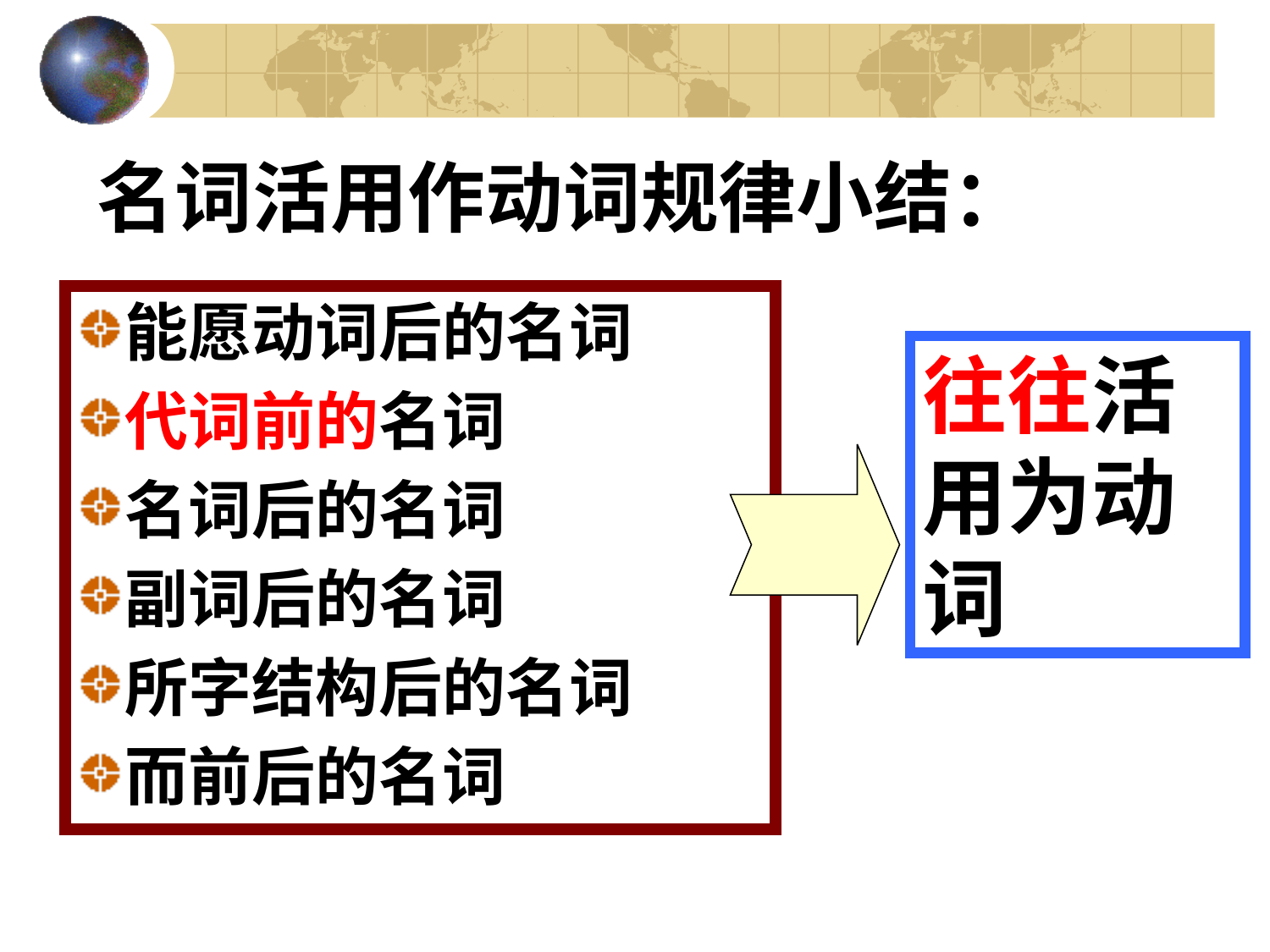

# 名词活用作动词规律小结：
能愿动词后的名词
代词前的名词
名词后的名词
副词后的名词
所字结构后的名词
而前后的名词
往往活用为动词